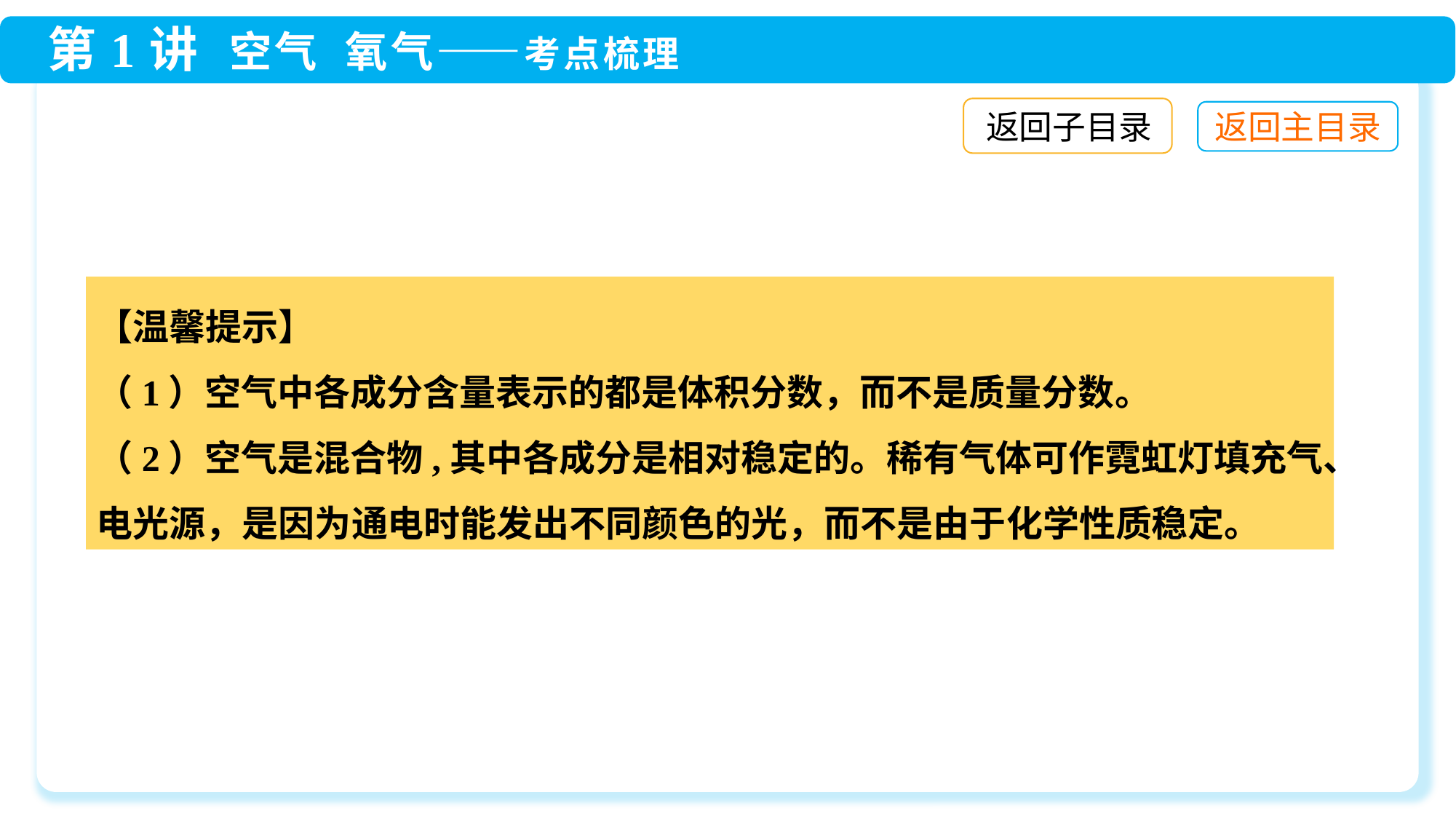

返回子目录
【温馨提示】
（1）空气中各成分含量表示的都是体积分数，而不是质量分数。
（2）空气是混合物,其中各成分是相对稳定的。稀有气体可作霓虹灯填充气、电光源，是因为通电时能发出不同颜色的光，而不是由于化学性质稳定。